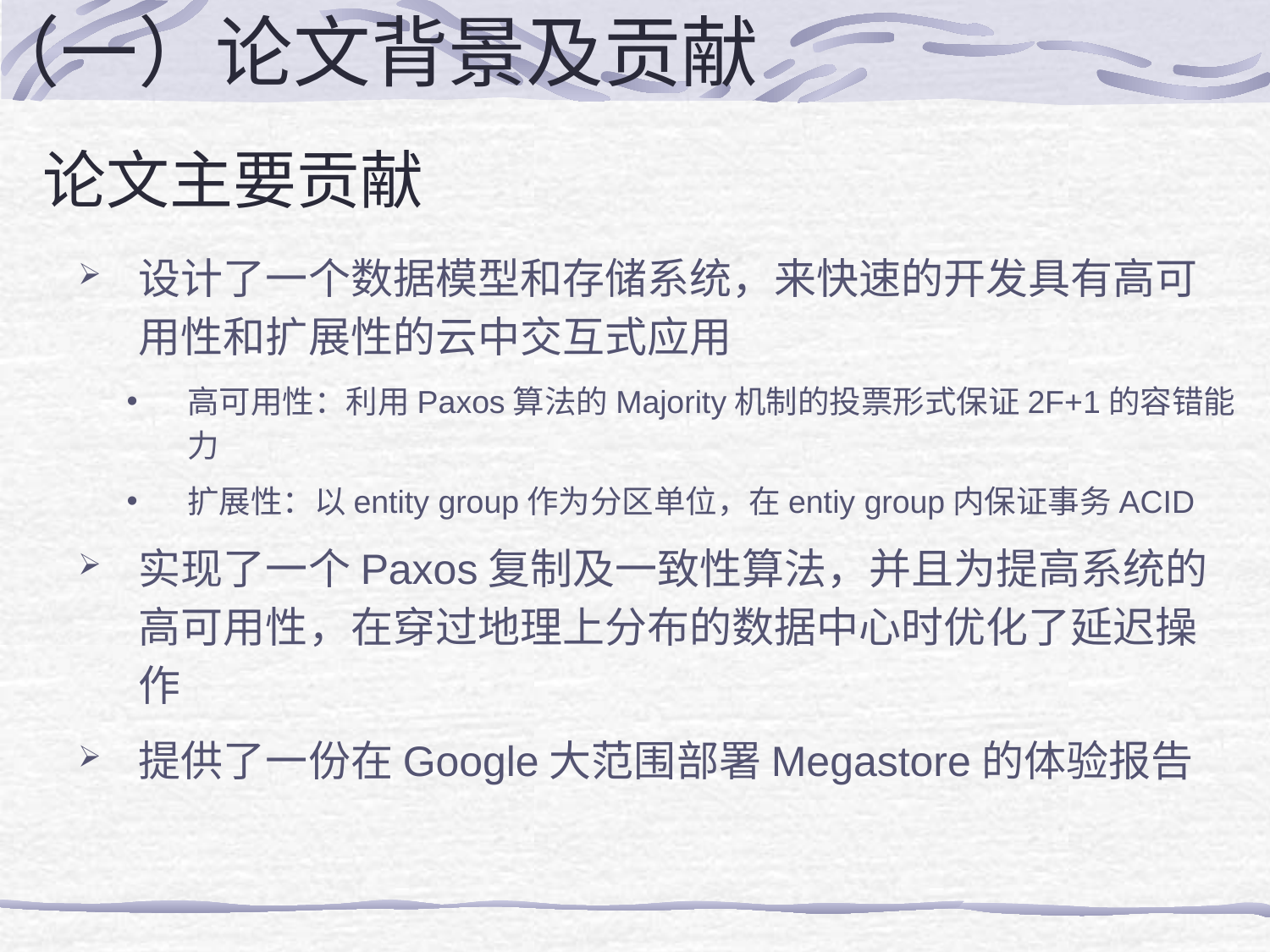

（一）论文背景及贡献
# 论文主要贡献
设计了一个数据模型和存储系统，来快速的开发具有高可用性和扩展性的云中交互式应用
高可用性：利用Paxos算法的Majority机制的投票形式保证2F+1的容错能力
扩展性：以entity group作为分区单位，在entiy group内保证事务ACID
实现了一个Paxos复制及一致性算法，并且为提高系统的高可用性，在穿过地理上分布的数据中心时优化了延迟操作
提供了一份在Google大范围部署Megastore的体验报告